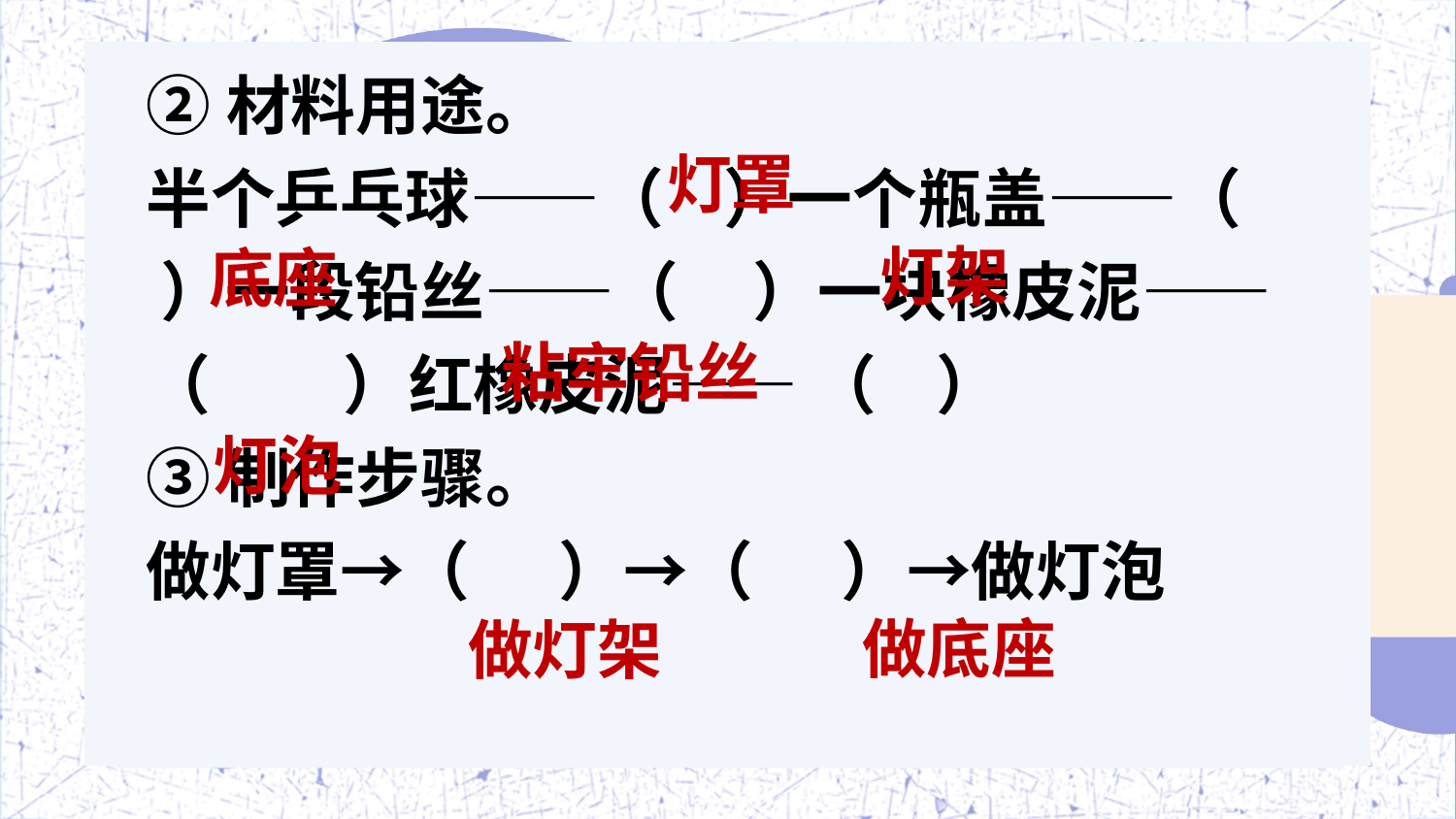

②材料用途。
半个乒乓球——（    ）一个瓶盖——（    ）一段铅丝——（     ）一块橡皮泥——（         ）红橡皮泥—— （    ）
③制作步骤。
做灯罩→（      ）→（      ）→做灯泡
灯罩
灯架
底座
粘牢铅丝
灯泡
做底座
做灯架